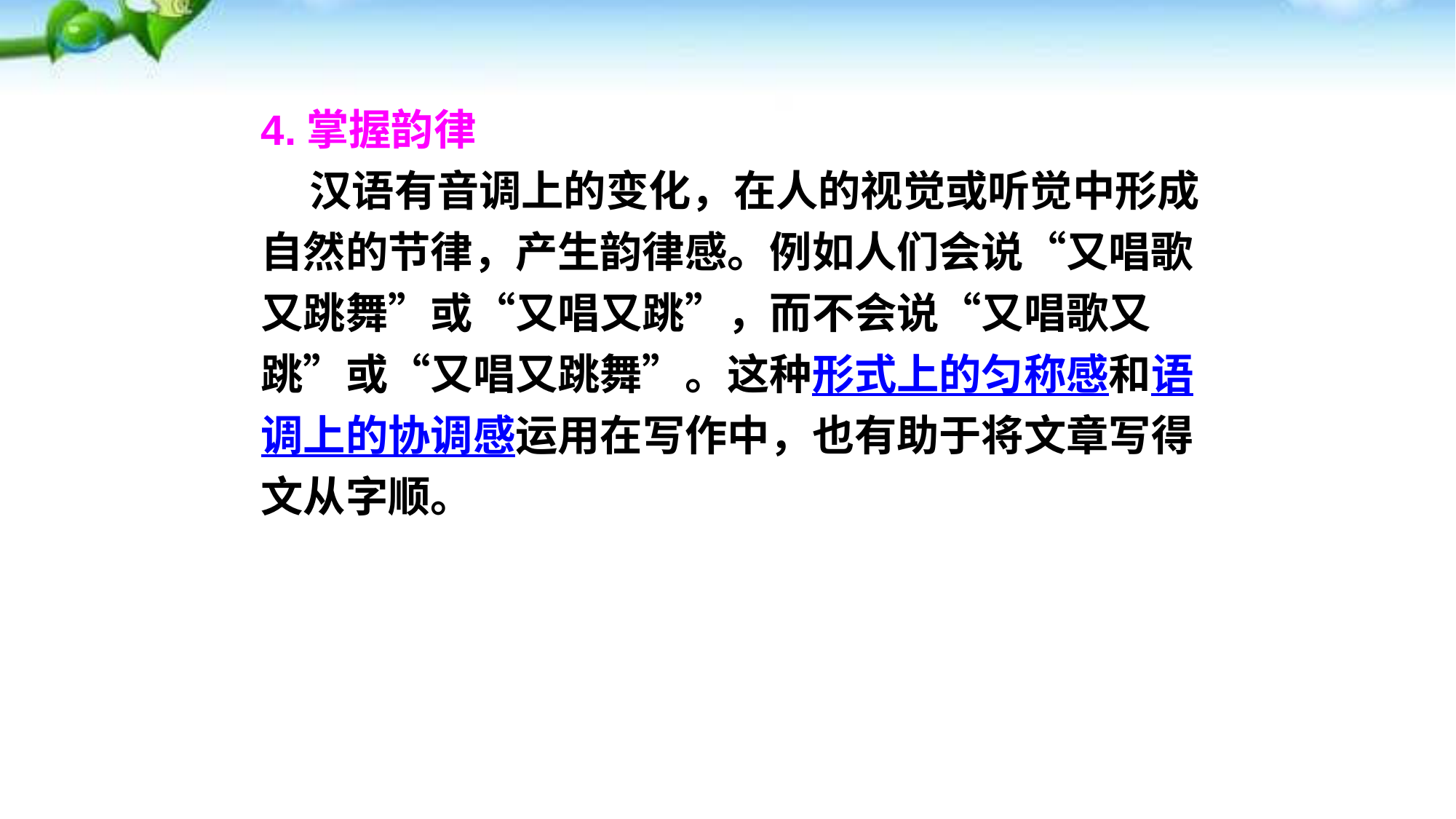

4.掌握韵律
    汉语有音调上的变化，在人的视觉或听觉中形成自然的节律，产生韵律感。例如人们会说“又唱歌又跳舞”或“又唱又跳”，而不会说“又唱歌又跳”或“又唱又跳舞”。这种形式上的匀称感和语调上的协调感运用在写作中，也有助于将文章写得文从字顺。